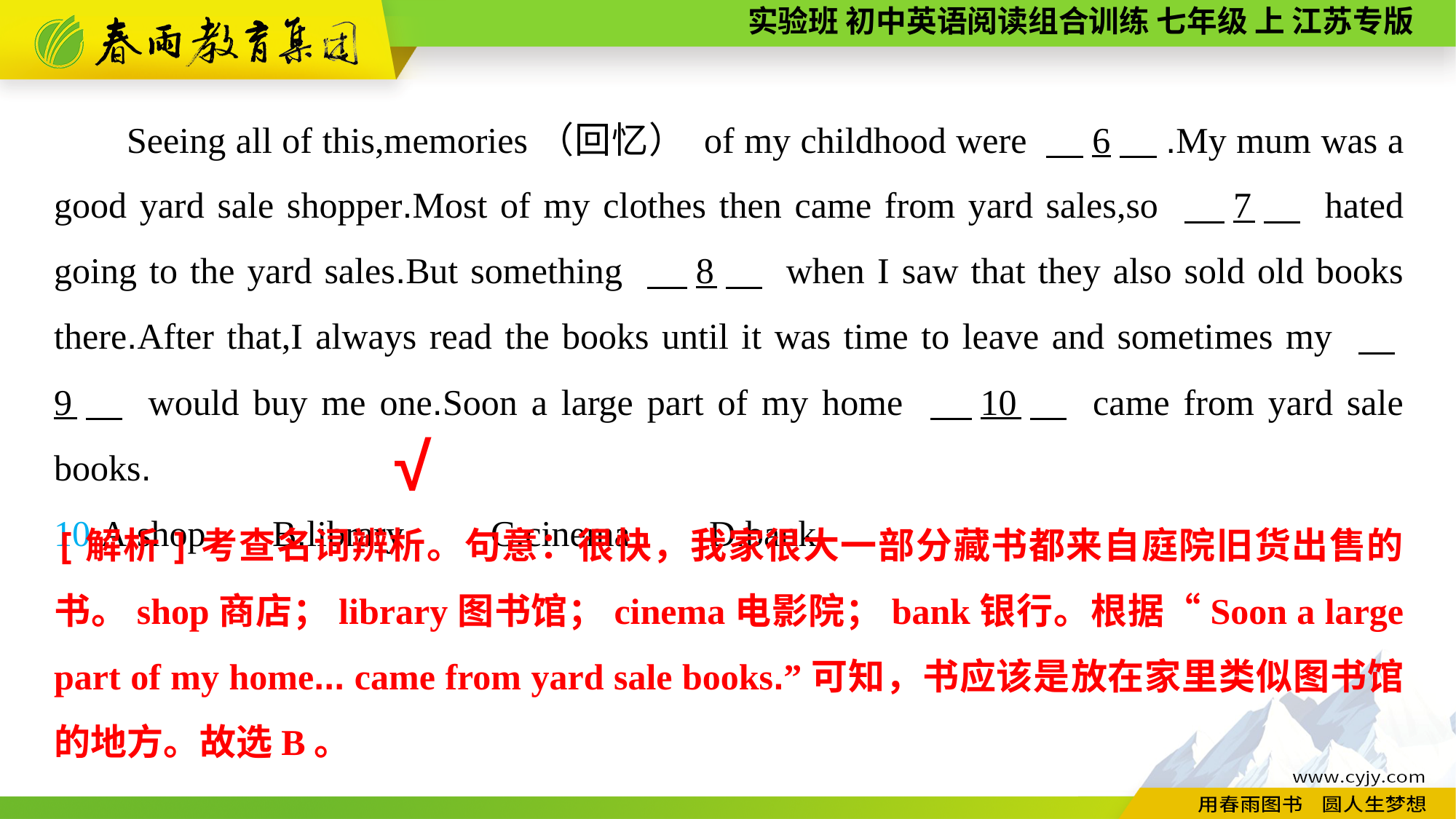

Seeing all of this,memories（回忆） of my childhood were 　6　.My mum was a good yard sale shopper.Most of my clothes then came from yard sales,so 　7　 hated going to the yard sales.But something 　8　 when I saw that they also sold old books there.After that,I always read the books until it was time to leave and sometimes my 　9　 would buy me one.Soon a large part of my home 　10　 came from yard sale books.
10.A.shop	B.library	C.cinema	D.bank
√
[解析]考查名词辨析。句意：很快，我家很大一部分藏书都来自庭院旧货出售的书。shop商店；library图书馆；cinema电影院；bank银行。根据“Soon a large part of my home... came from yard sale books.”可知，书应该是放在家里类似图书馆的地方。故选B。